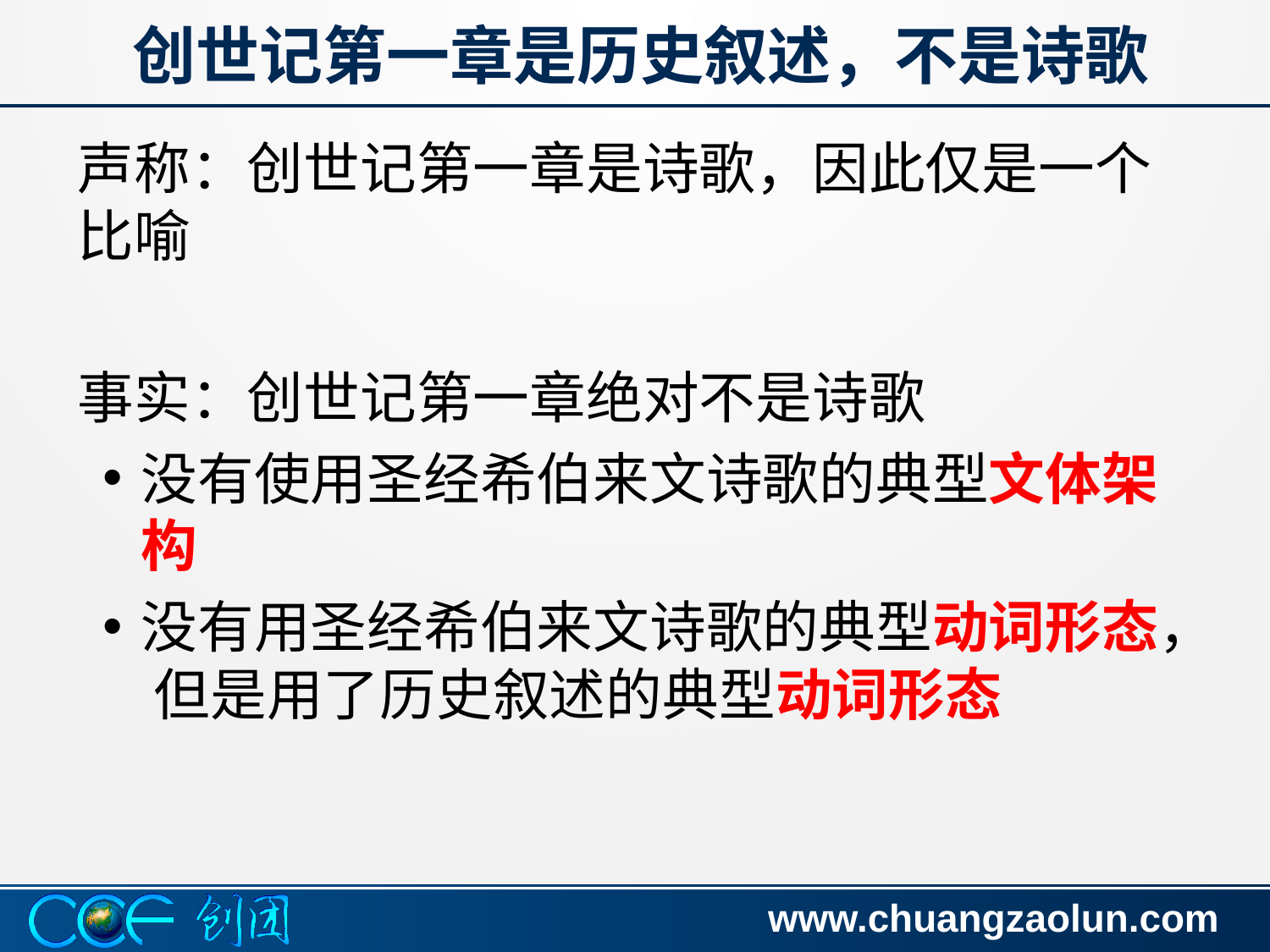

创世记第一章是历史叙述，不是诗歌
声称：创世记第一章是诗歌，因此仅是一个比喻

事实：创世记第一章绝对不是诗歌
没有使用圣经希伯来文诗歌的典型文体架构
没有用圣经希伯来文诗歌的典型动词形态， 但是用了历史叙述的典型动词形态